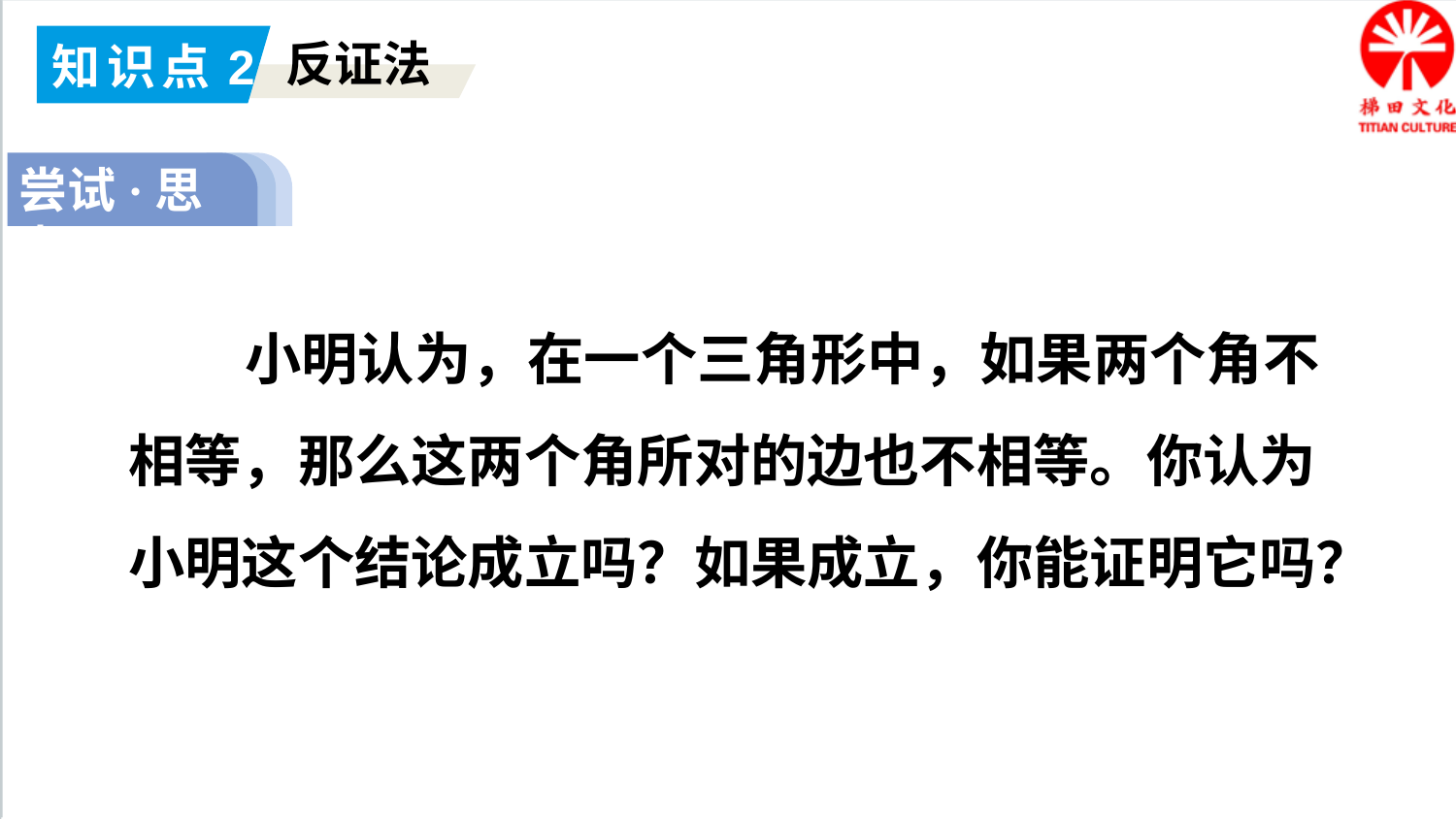

知识点2

反证法
尝试·思考

        小明认为，在一个三角形中，如果两个角不相等，那么这两个角所对的边也不相等。你认为小明这个结论成立吗？如果成立，你能证明它吗？